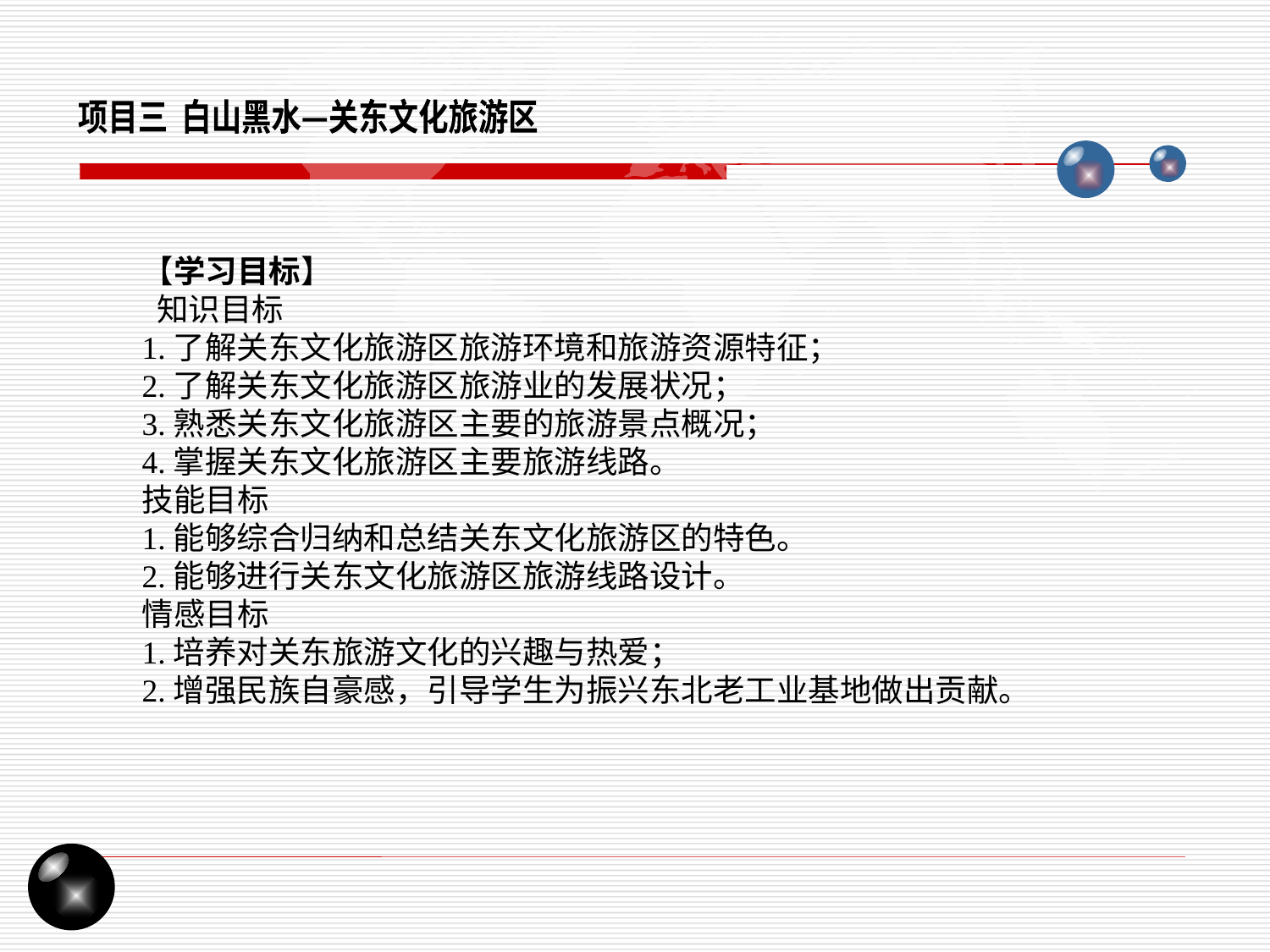

项目三  白山黑水—关东文化旅游区
【学习目标】
 知识目标
1.了解关东文化旅游区旅游环境和旅游资源特征；
2.了解关东文化旅游区旅游业的发展状况；
3.熟悉关东文化旅游区主要的旅游景点概况；
4.掌握关东文化旅游区主要旅游线路。
技能目标
1.能够综合归纳和总结关东文化旅游区的特色。
2.能够进行关东文化旅游区旅游线路设计。
情感目标
1.培养对关东旅游文化的兴趣与热爱；
2.增强民族自豪感，引导学生为振兴东北老工业基地做出贡献。